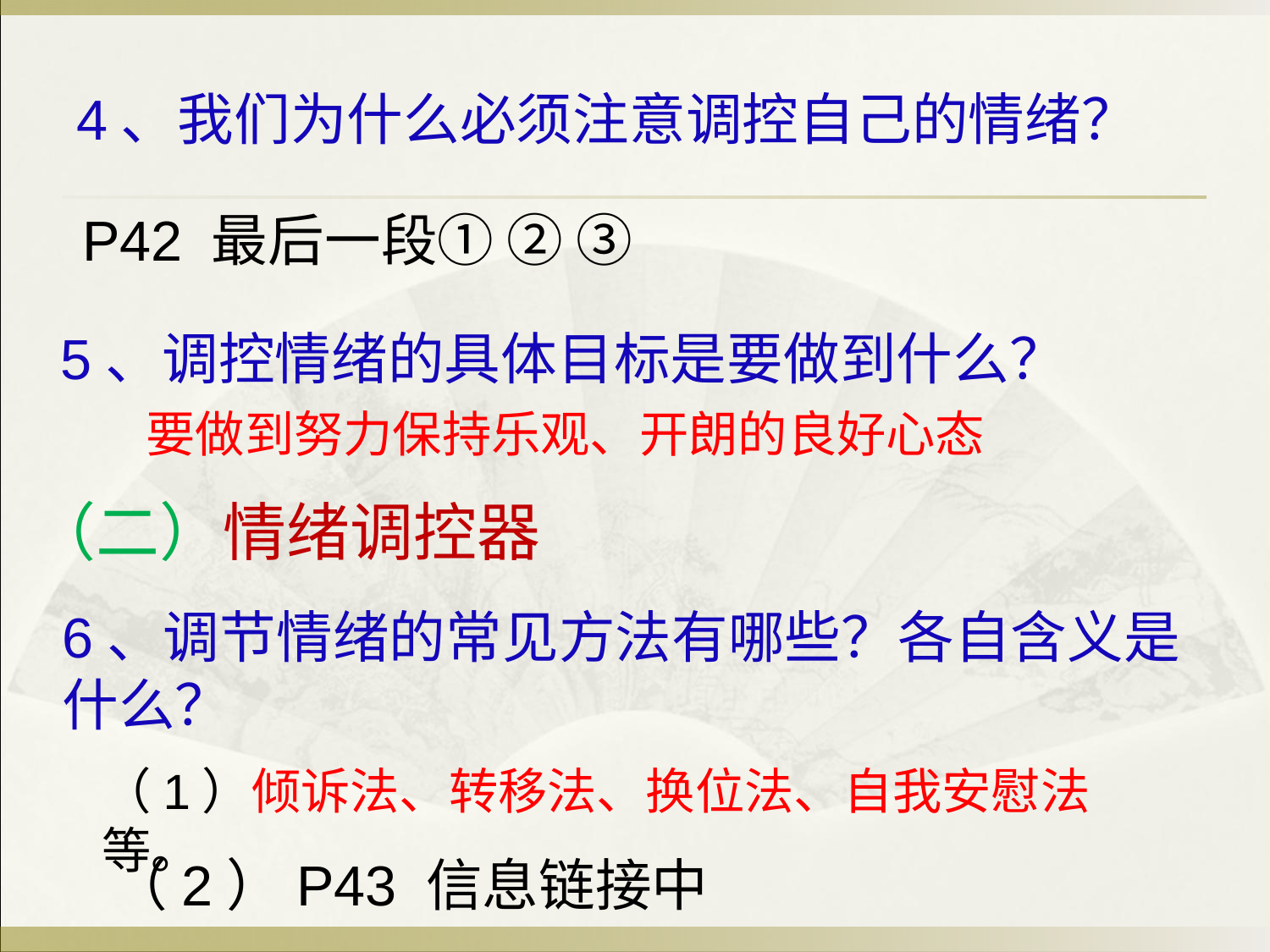

# 4、我们为什么必须注意调控自己的情绪？
P42 最后一段① ② ③
5、调控情绪的具体目标是要做到什么？
要做到努力保持乐观、开朗的良好心态
（二）情绪调控器
6、调节情绪的常见方法有哪些？各自含义是什么？
（1）倾诉法、转移法、换位法、自我安慰法等。
（2）P43 信息链接中